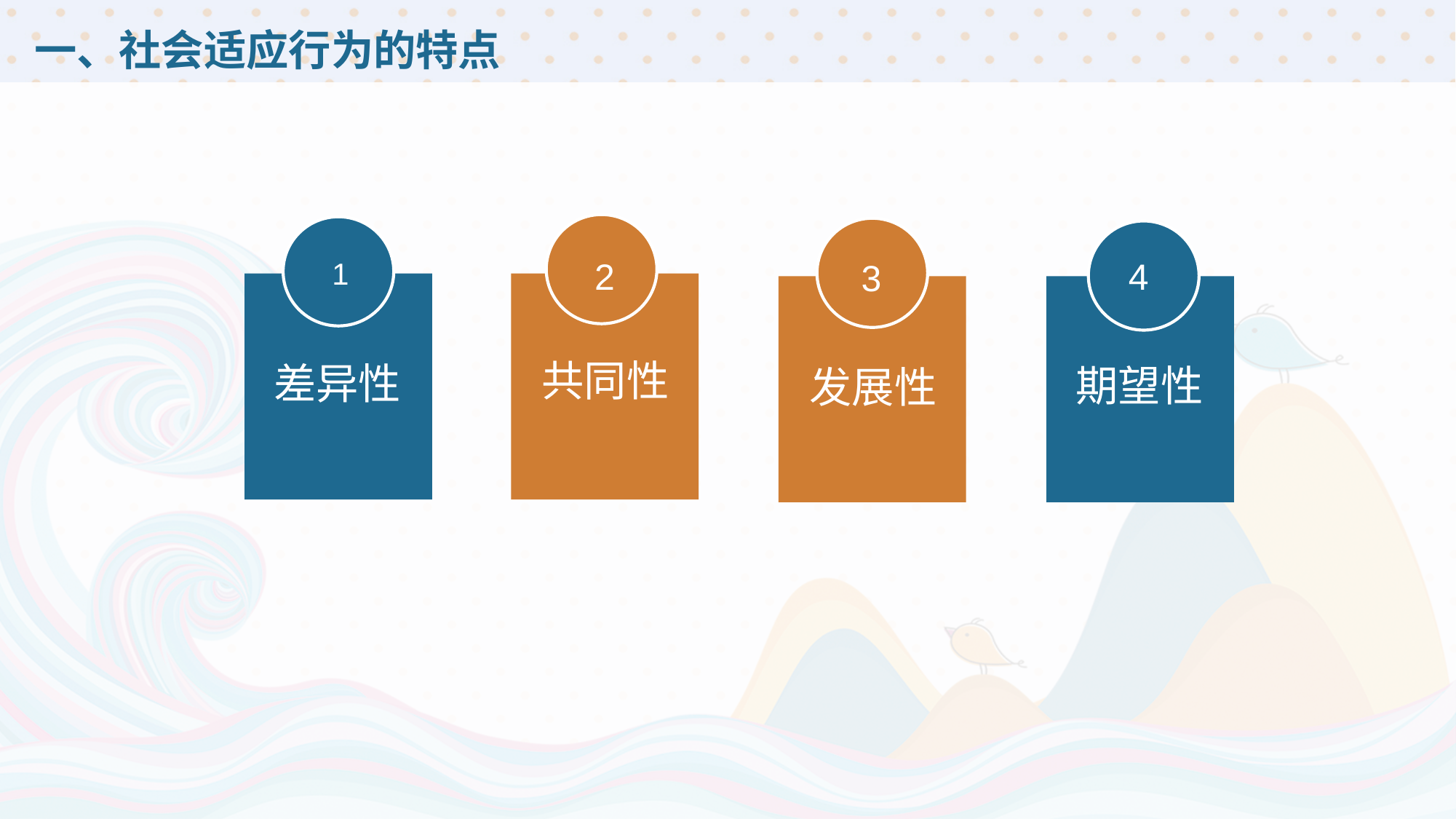

# 一、社会适应行为的特点

2

共同性

1

差异性

3

发展性

4

期望性